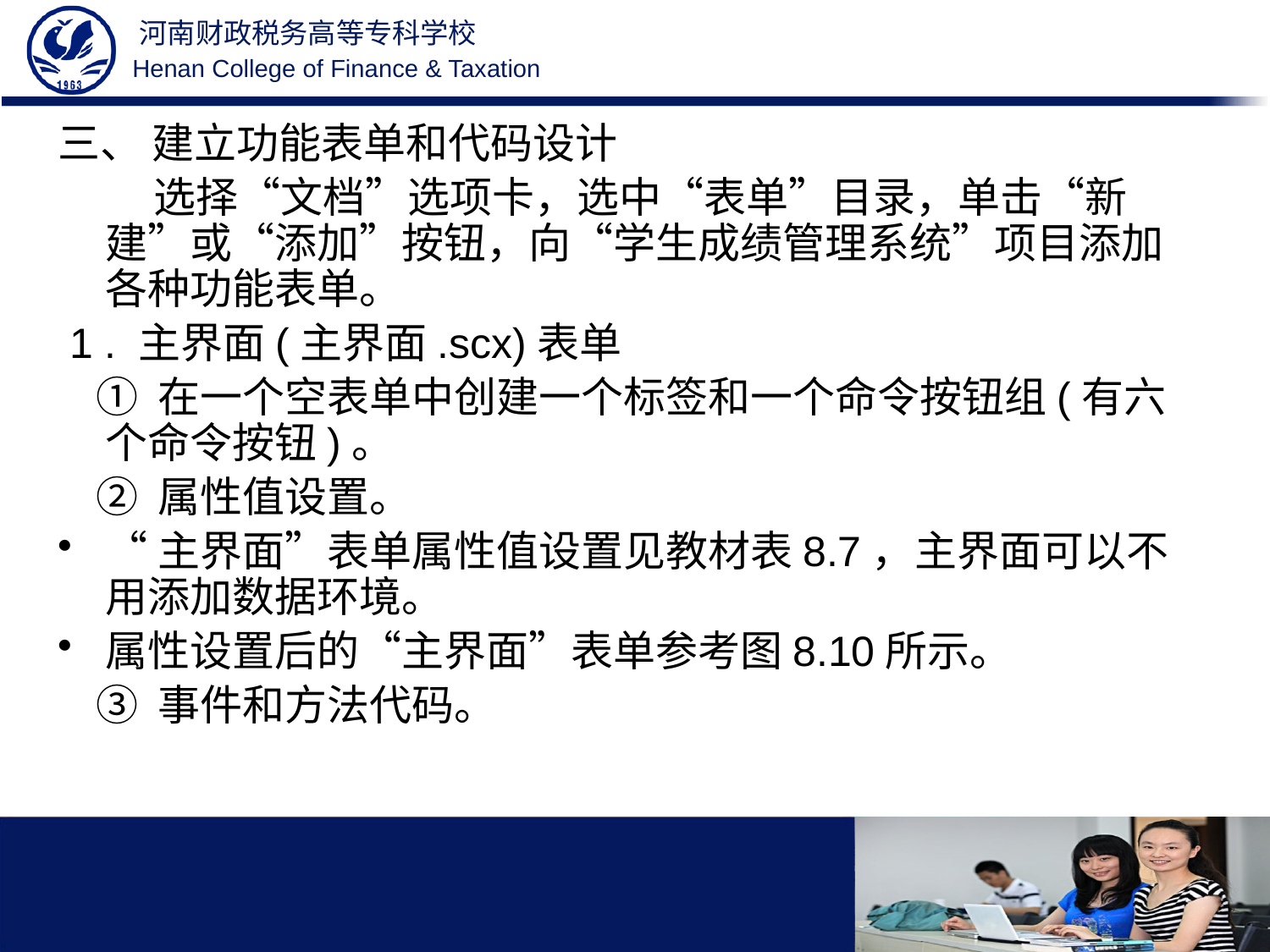

三、 建立功能表单和代码设计
         选择“文档”选项卡，选中“表单”目录，单击“新建”或“添加”按钮，向“学生成绩管理系统”项目添加各种功能表单。
 1 . 主界面(主界面.scx)表单
    ① 在一个空表单中创建一个标签和一个命令按钮组(有六个命令按钮)。
    ② 属性值设置。
“主界面”表单属性值设置见教材表8.7，主界面可以不用添加数据环境。
属性设置后的“主界面”表单参考图8.10所示。
    ③ 事件和方法代码。